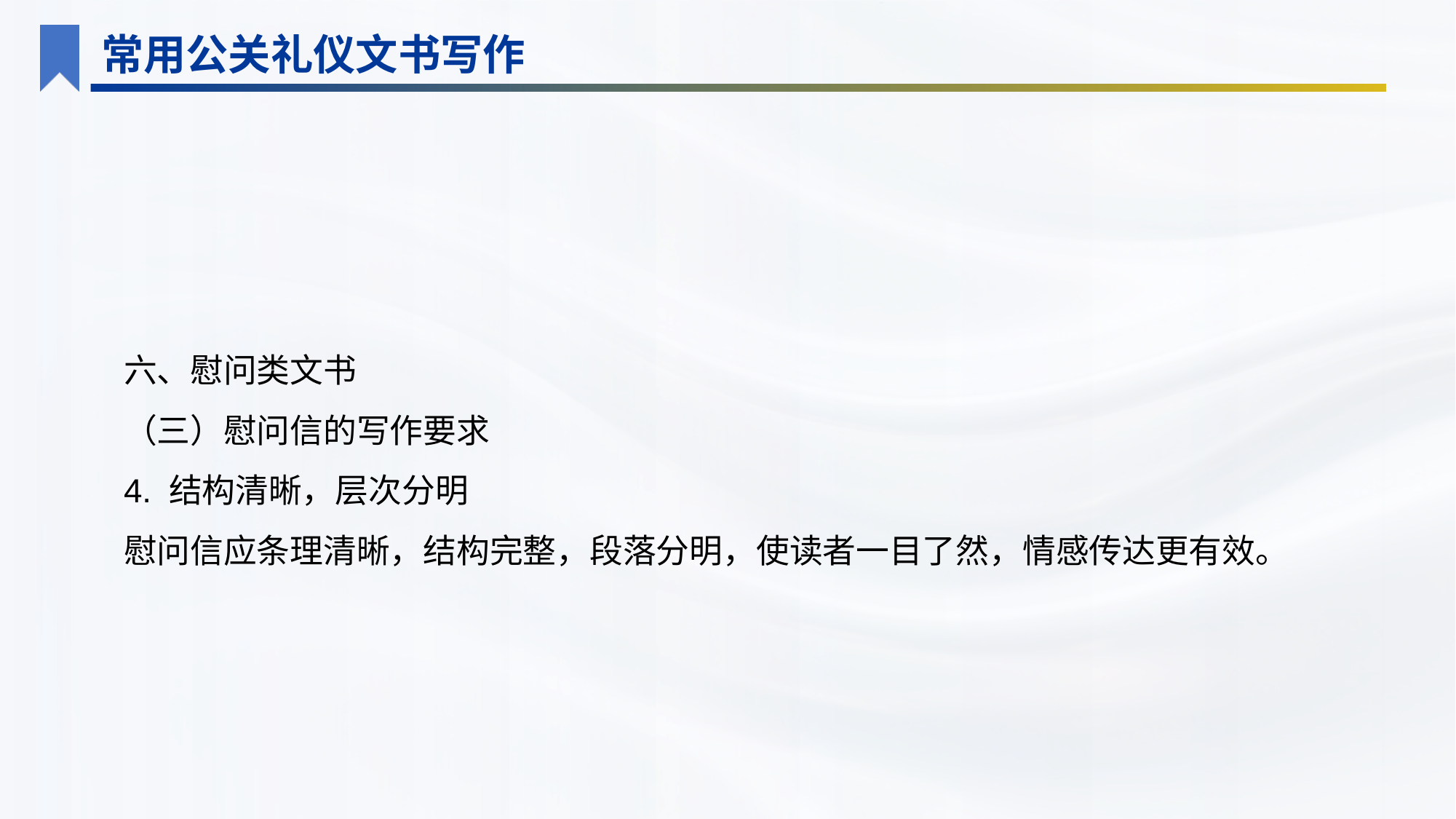

常用公关礼仪文书写作
六、慰问类文书
（三）慰问信的写作要求
4. 结构清晰，层次分明
慰问信应条理清晰，结构完整，段落分明，使读者一目了然，情感传达更有效。